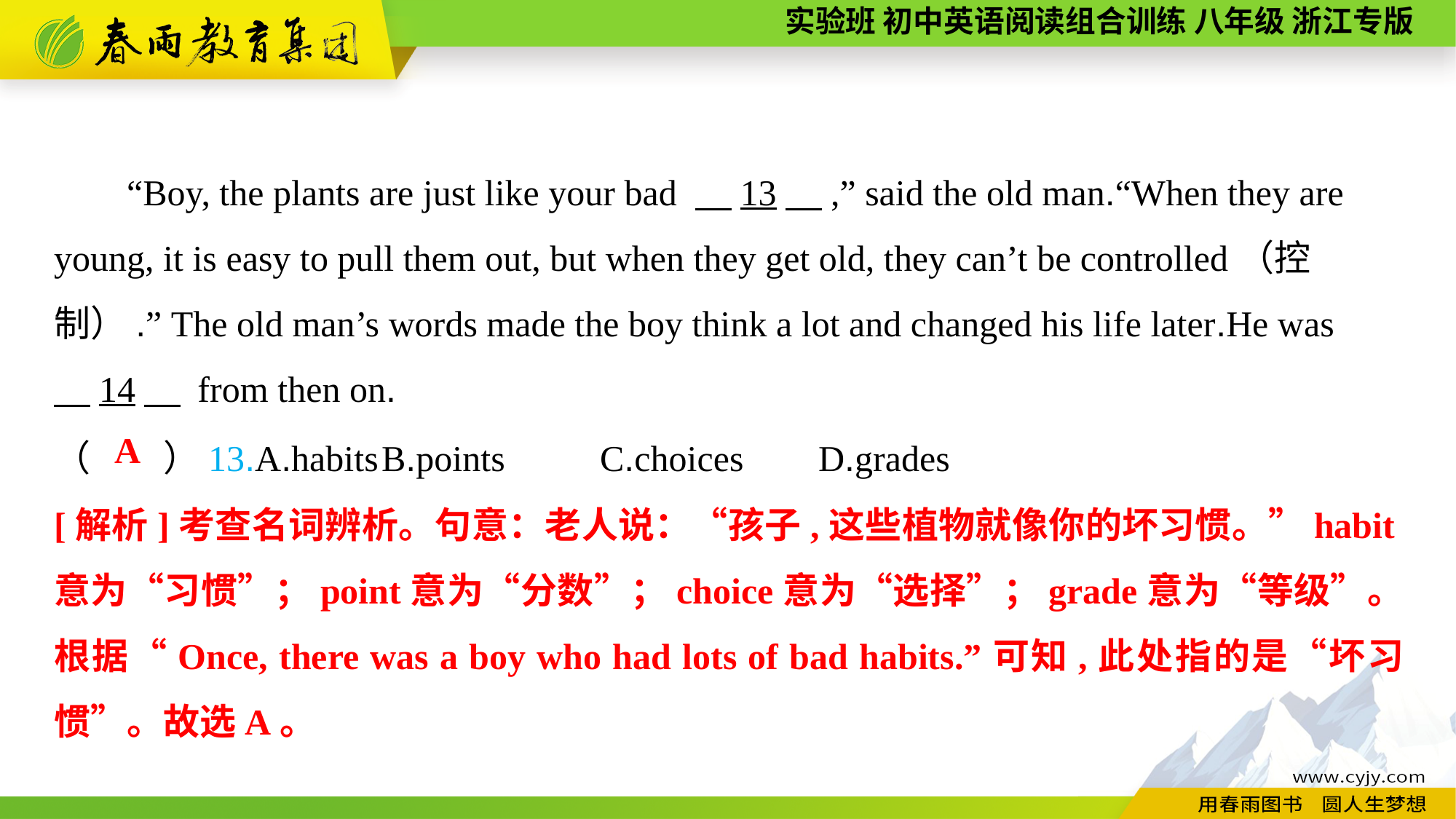

“Boy, the plants are just like your bad 　13　,” said the old man.“When they are young, it is easy to pull them out, but when they get old, they can’t be controlled（控制）.” The old man’s words made the boy think a lot and changed his life later.He was
　14　 from then on.
（　　）13.A.habits	B.points	C.choices	D.grades
A
[解析]考查名词辨析。句意：老人说：“孩子,这些植物就像你的坏习惯。”habit意为“习惯”；point意为“分数”；choice意为“选择”；grade意为“等级”。根据“Once, there was a boy who had lots of bad habits.”可知,此处指的是“坏习惯”。故选A。